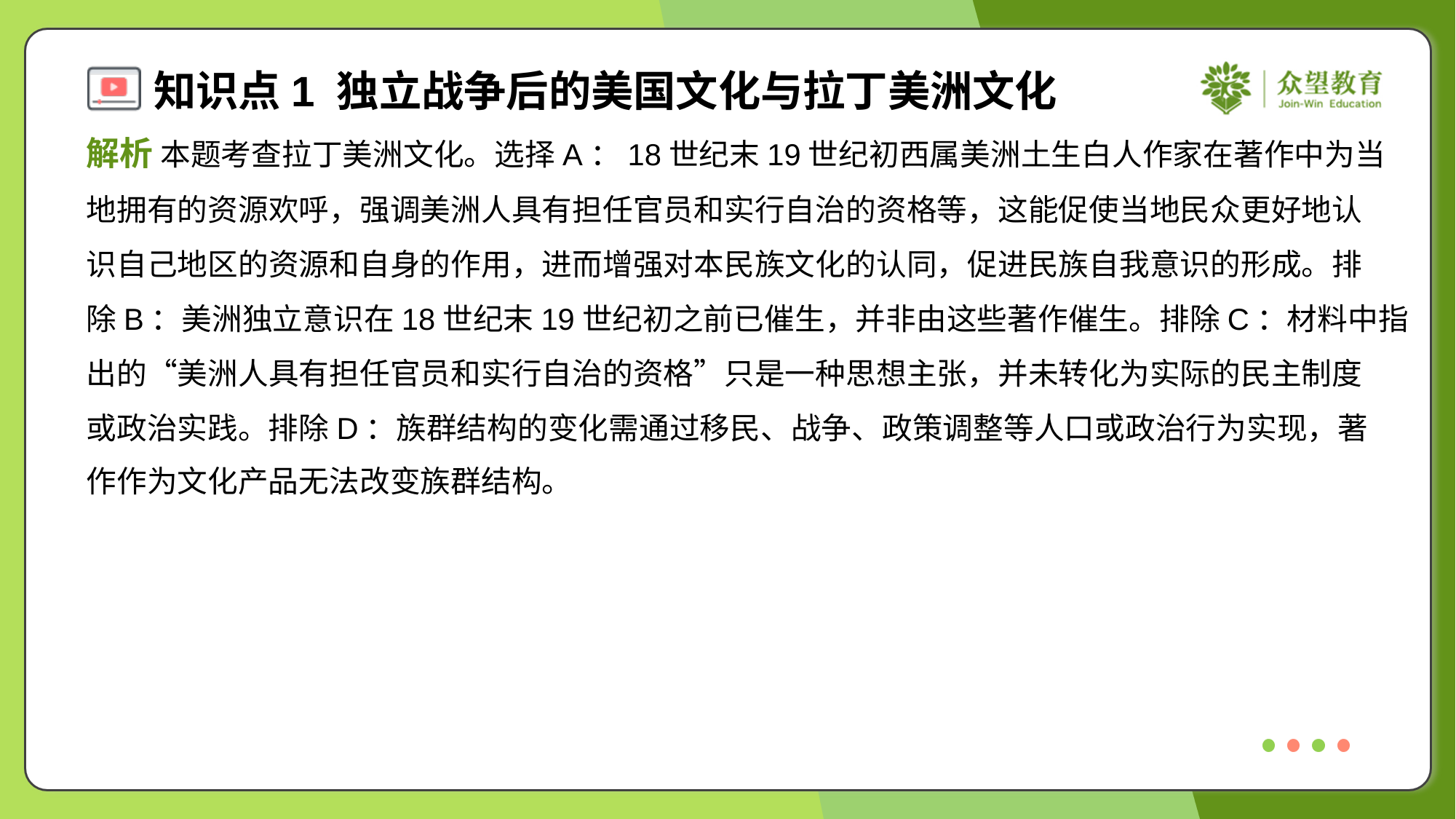

解析 本题考查拉丁美洲文化。选择A：18世纪末19世纪初西属美洲土生白人作家在著作中为当
地拥有的资源欢呼，强调美洲人具有担任官员和实行自治的资格等，这能促使当地民众更好地认
识自己地区的资源和自身的作用，进而增强对本民族文化的认同，促进民族自我意识的形成。排
除B：美洲独立意识在18世纪末19世纪初之前已催生，并非由这些著作催生。排除C：材料中指
出的“美洲人具有担任官员和实行自治的资格”只是一种思想主张，并未转化为实际的民主制度
或政治实践。排除D：族群结构的变化需通过移民、战争、政策调整等人口或政治行为实现，著
作作为文化产品无法改变族群结构。